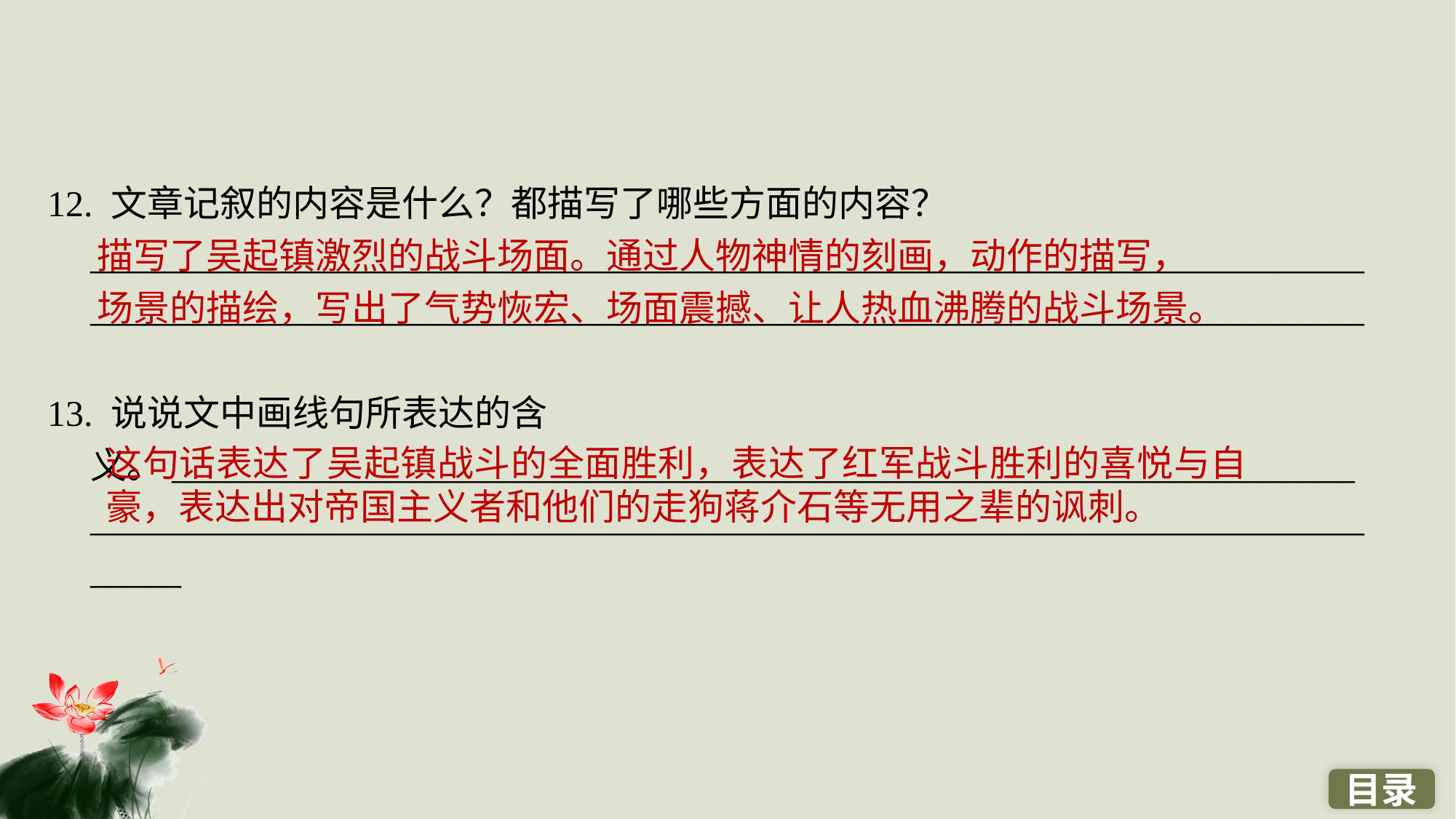

12. 文章记叙的内容是什么？都描写了哪些方面的内容？____________________________________________________________________________________________________________________________________________

13. 说说文中画线句所表达的含义。____________________________________________________________________________________________________________________________________________
描写了吴起镇激烈的战斗场面。通过人物神情的刻画，动作的描写，场景的描绘，写出了气势恢宏、场面震撼、让人热血沸腾的战斗场景。
这句话表达了吴起镇战斗的全面胜利，表达了红军战斗胜利的喜悦与自豪，表达出对帝国主义者和他们的走狗蒋介石等无用之辈的讽刺。